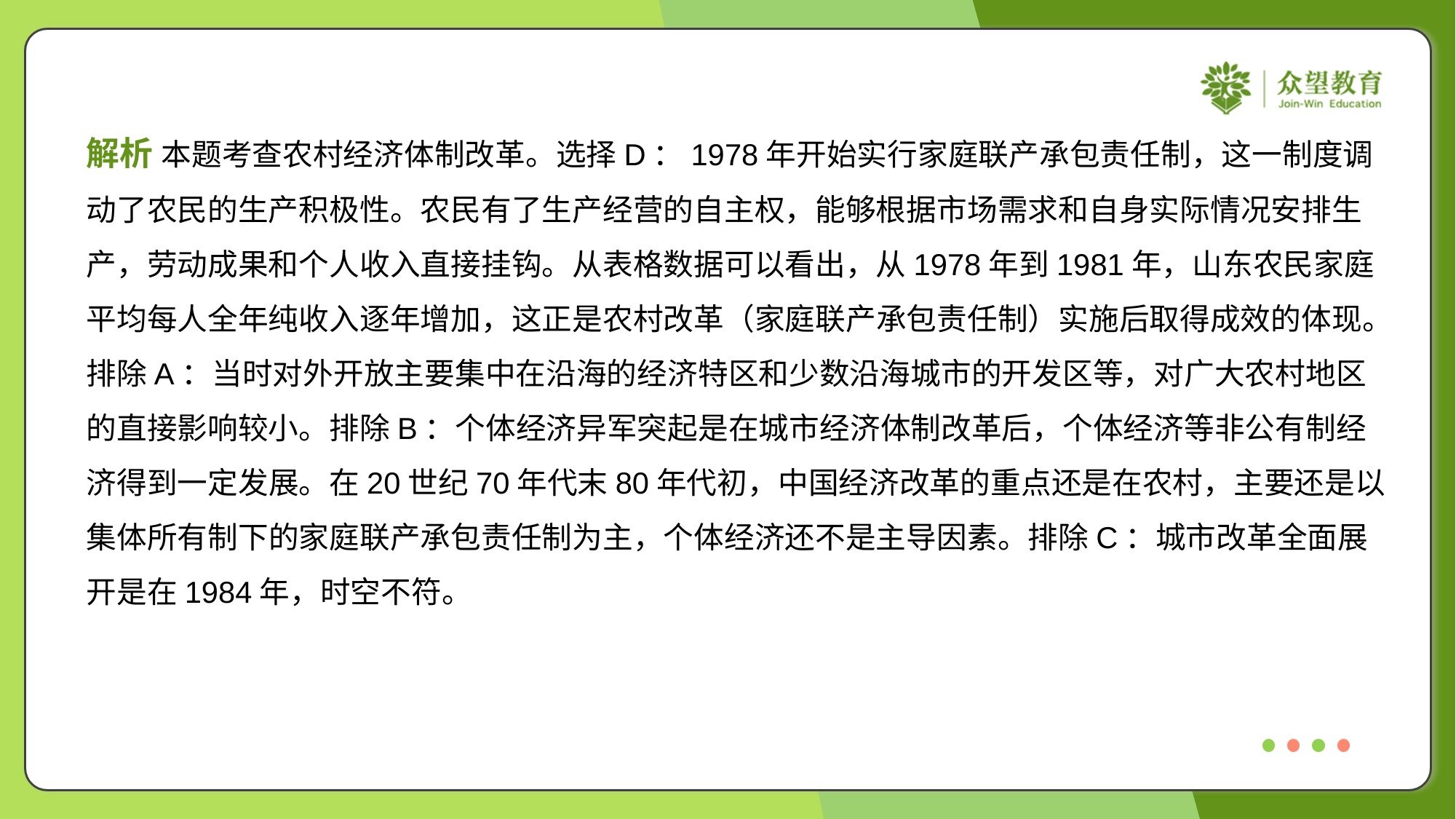

解析 本题考查农村经济体制改革。选择D：1978年开始实行家庭联产承包责任制，这一制度调
动了农民的生产积极性。农民有了生产经营的自主权，能够根据市场需求和自身实际情况安排生
产，劳动成果和个人收入直接挂钩。从表格数据可以看出，从1978年到1981年，山东农民家庭
平均每人全年纯收入逐年增加，这正是农村改革（家庭联产承包责任制）实施后取得成效的体现。
排除A：当时对外开放主要集中在沿海的经济特区和少数沿海城市的开发区等，对广大农村地区
的直接影响较小。排除B：个体经济异军突起是在城市经济体制改革后，个体经济等非公有制经
济得到一定发展。在20世纪70年代末80年代初，中国经济改革的重点还是在农村，主要还是以
集体所有制下的家庭联产承包责任制为主，个体经济还不是主导因素。排除C：城市改革全面展
开是在1984年，时空不符。